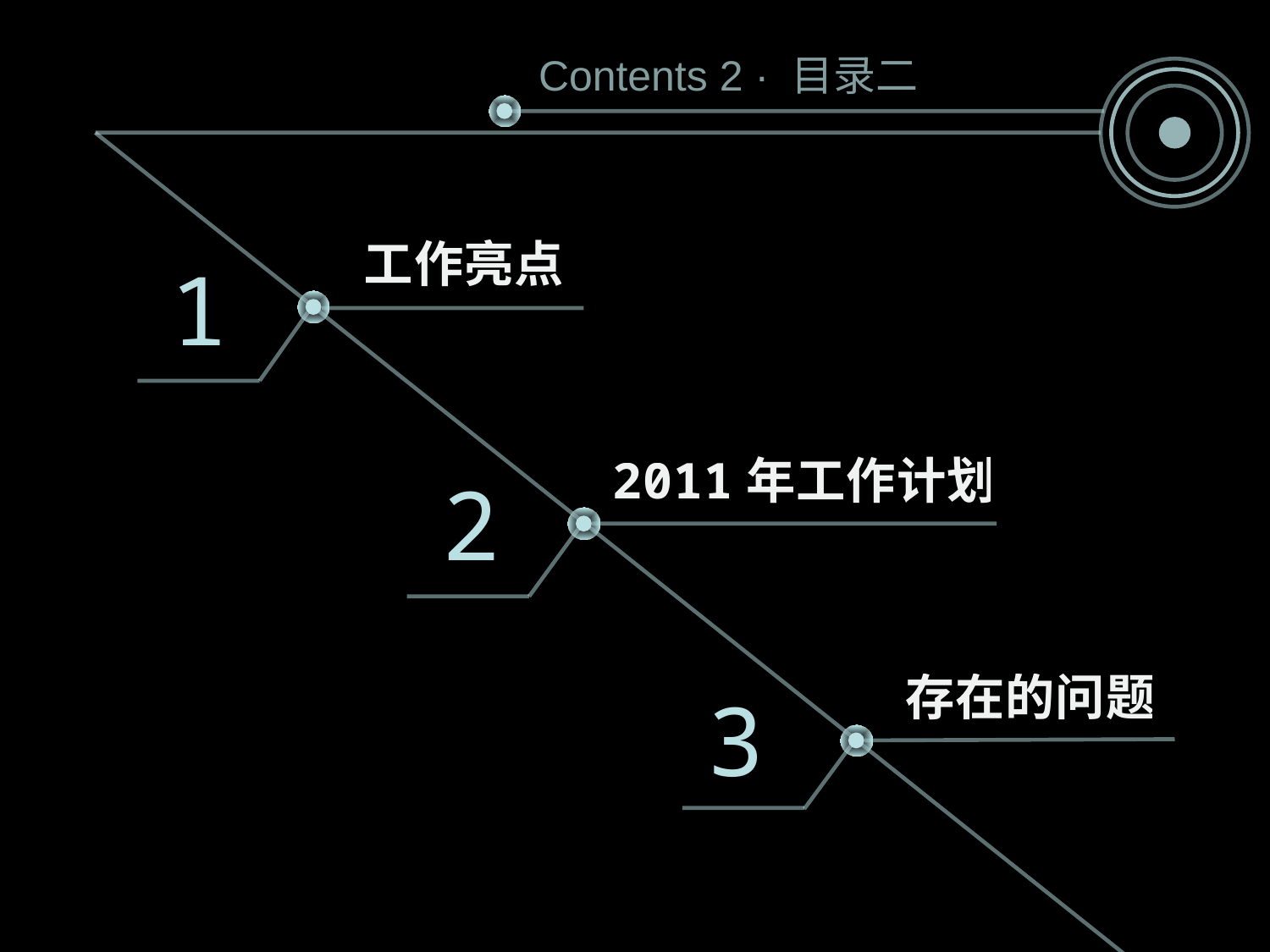

Contents 2 · 目录二

工作亮点
1

2011年工作计划
2

存在的问题
3